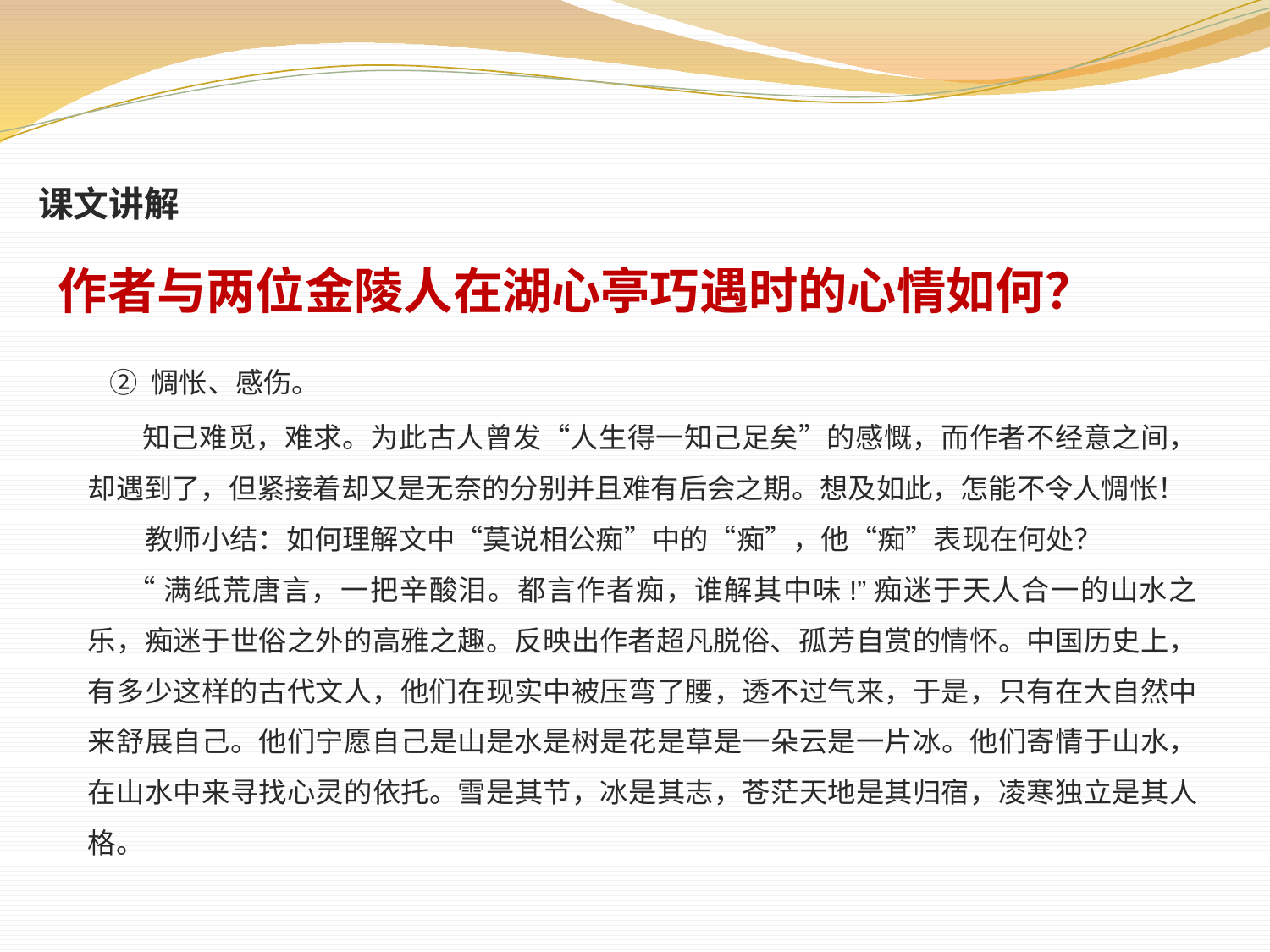

课文讲解
作者与两位金陵人在湖心亭巧遇时的心情如何？

  ② 惆怅、感伤。
       知己难觅，难求。为此古人曾发“人生得一知己足矣”的感慨，而作者不经意之间，却遇到了，但紧接着却又是无奈的分别并且难有后会之期。想及如此，怎能不令人惆怅！
        教师小结：如何理解文中“莫说相公痴”中的“痴”，他“痴”表现在何处？
     “满纸荒唐言，一把辛酸泪。都言作者痴，谁解其中味!”痴迷于天人合一的山水之乐，痴迷于世俗之外的高雅之趣。反映出作者超凡脱俗、孤芳自赏的情怀。中国历史上，有多少这样的古代文人，他们在现实中被压弯了腰，透不过气来，于是，只有在大自然中来舒展自己。他们宁愿自己是山是水是树是花是草是一朵云是一片冰。他们寄情于山水，在山水中来寻找心灵的依托。雪是其节，冰是其志，苍茫天地是其归宿，凌寒独立是其人格。